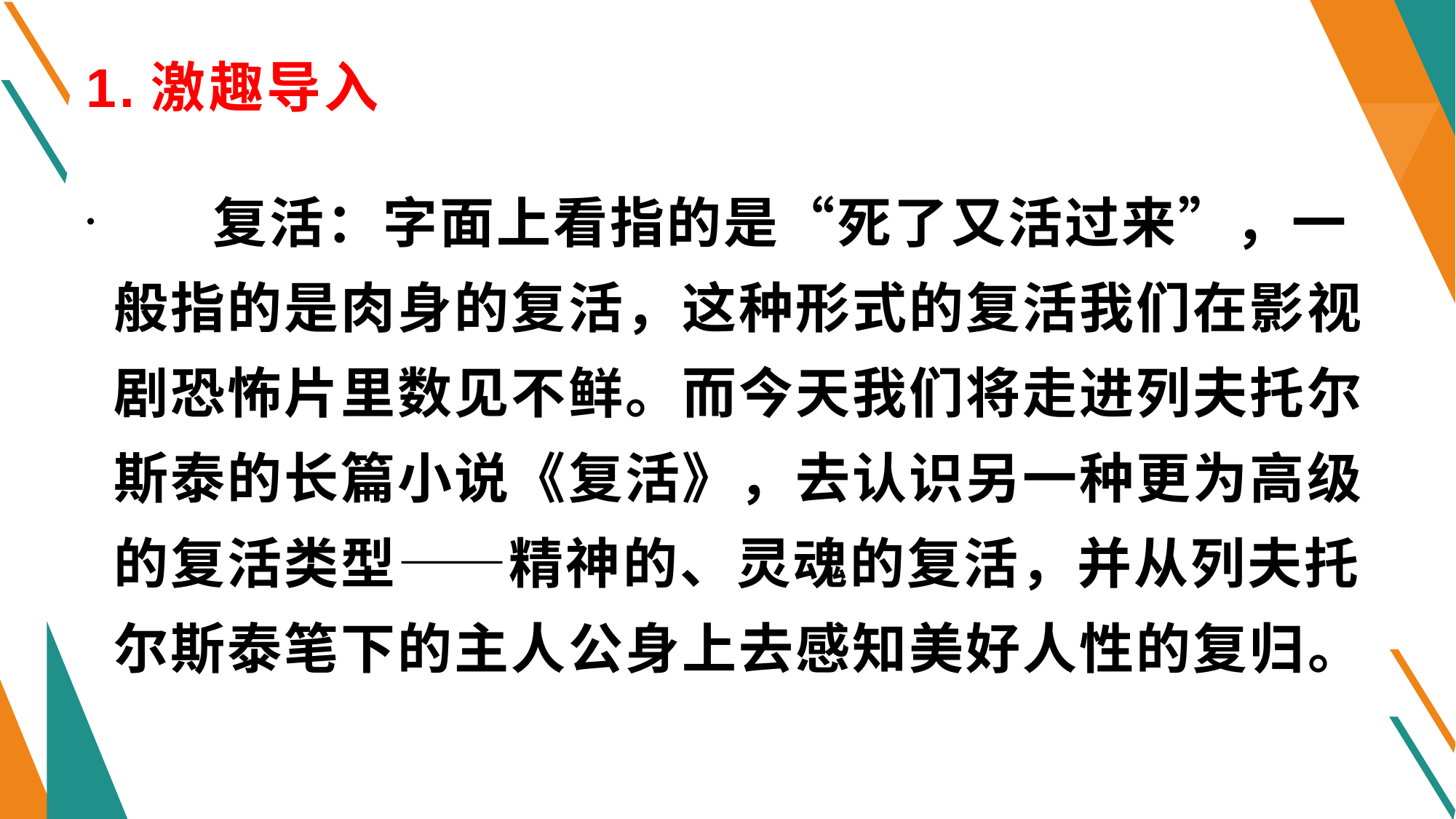

# 1.激趣导入
            复活：字面上看指的是“死了又活过来”，一般指的是肉身的复活，这种形式的复活我们在影视剧恐怖片里数见不鲜。而今天我们将走进列夫托尔斯泰的长篇小说《复活》，去认识另一种更为高级的复活类型——精神的、灵魂的复活，并从列夫托尔斯泰笔下的主人公身上去感知美好人性的复归。